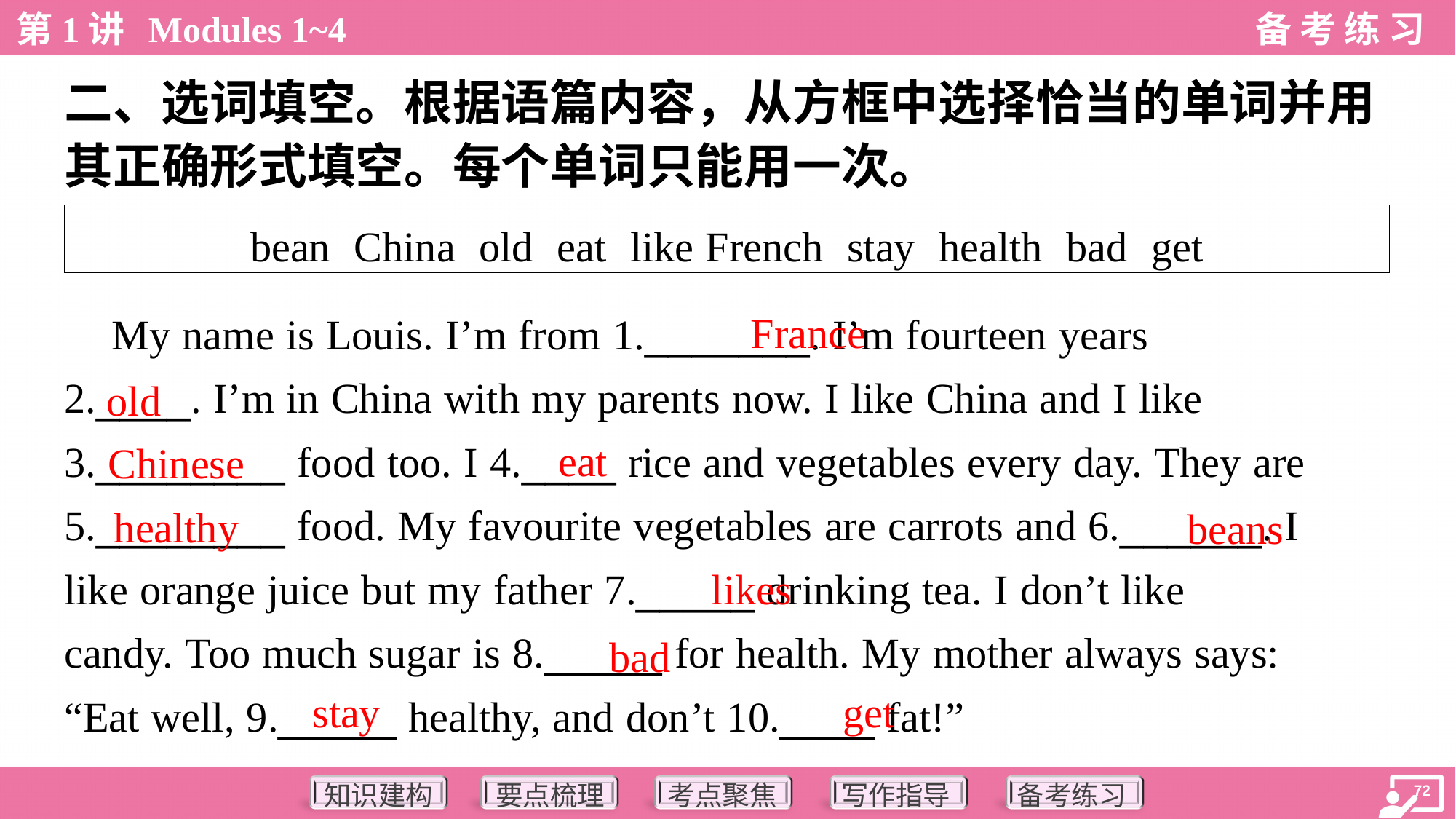

二、选词填空。根据语篇内容，从方框中选择恰当的单词并用
其正确形式填空。每个单词只能用一次。
| bean China old eat like French stay health bad get |
| --- |
France
    My name is Louis. I’m from 1._______. I’m fourteen years
2.____. I’m in China with my parents now. I like China and I like
3.________ food too. I 4.____ rice and vegetables every day. They are
5.________ food. My favourite vegetables are carrots and 6.______. I
like orange juice but my father 7._____ drinking tea. I don’t like
candy. Too much sugar is 8._____ for health. My mother always says:
“Eat well, 9._____ healthy, and don’t 10.____ fat!”
old
eat
Chinese
healthy
beans
likes
bad
stay
get